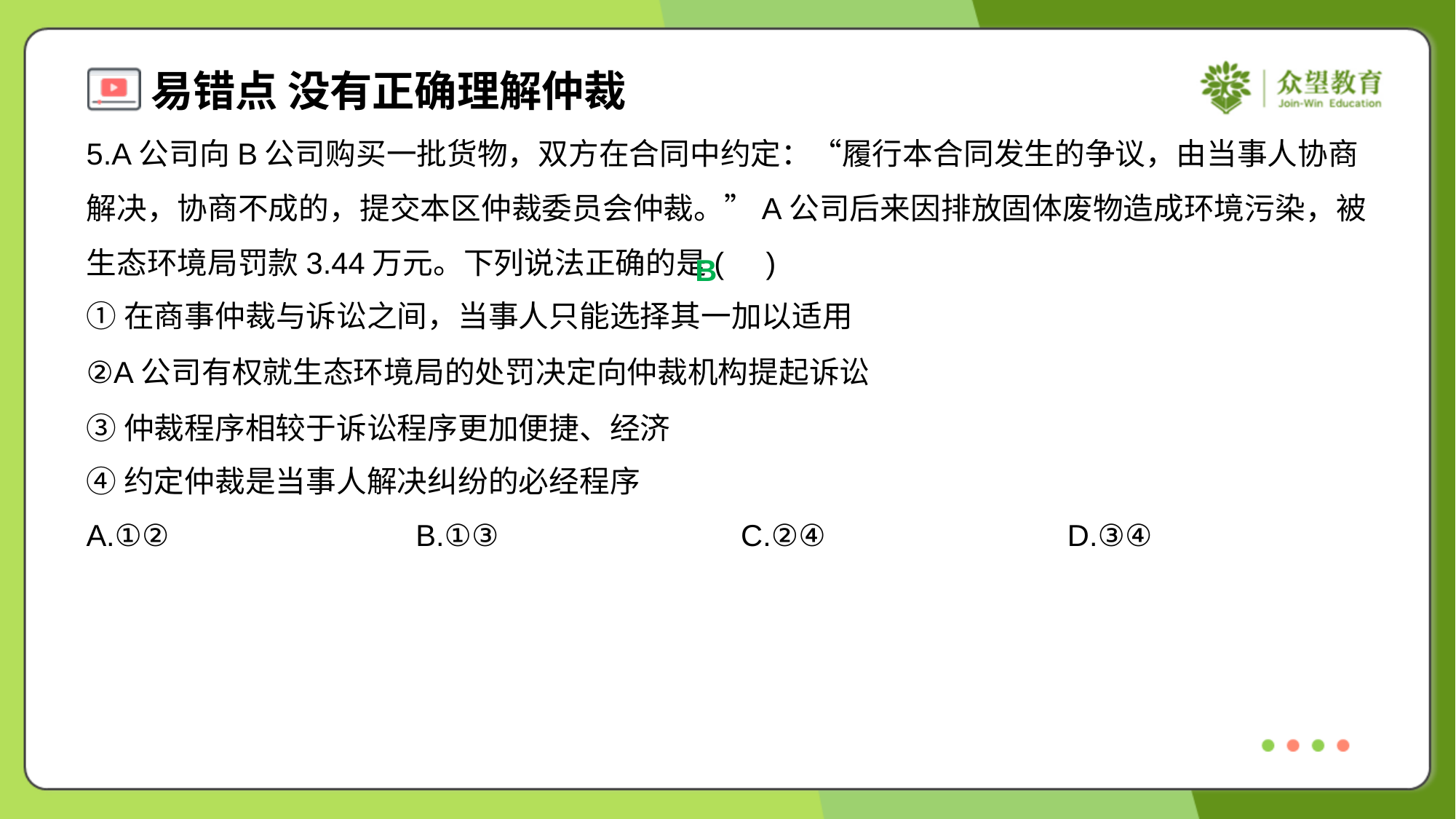

5.A公司向B公司购买一批货物，双方在合同中约定：“履行本合同发生的争议，由当事人协商解决，协商不成的，提交本区仲裁委员会仲裁。”A公司后来因排放固体废物造成环境污染，被生态环境局罚款3.44万元。下列说法正确的是(     )
B
①在商事仲裁与诉讼之间，当事人只能选择其一加以适用
②A公司有权就生态环境局的处罚决定向仲裁机构提起诉讼
③仲裁程序相较于诉讼程序更加便捷、经济
④约定仲裁是当事人解决纠纷的必经程序
A.①②	B.①③	C.②④	D.③④